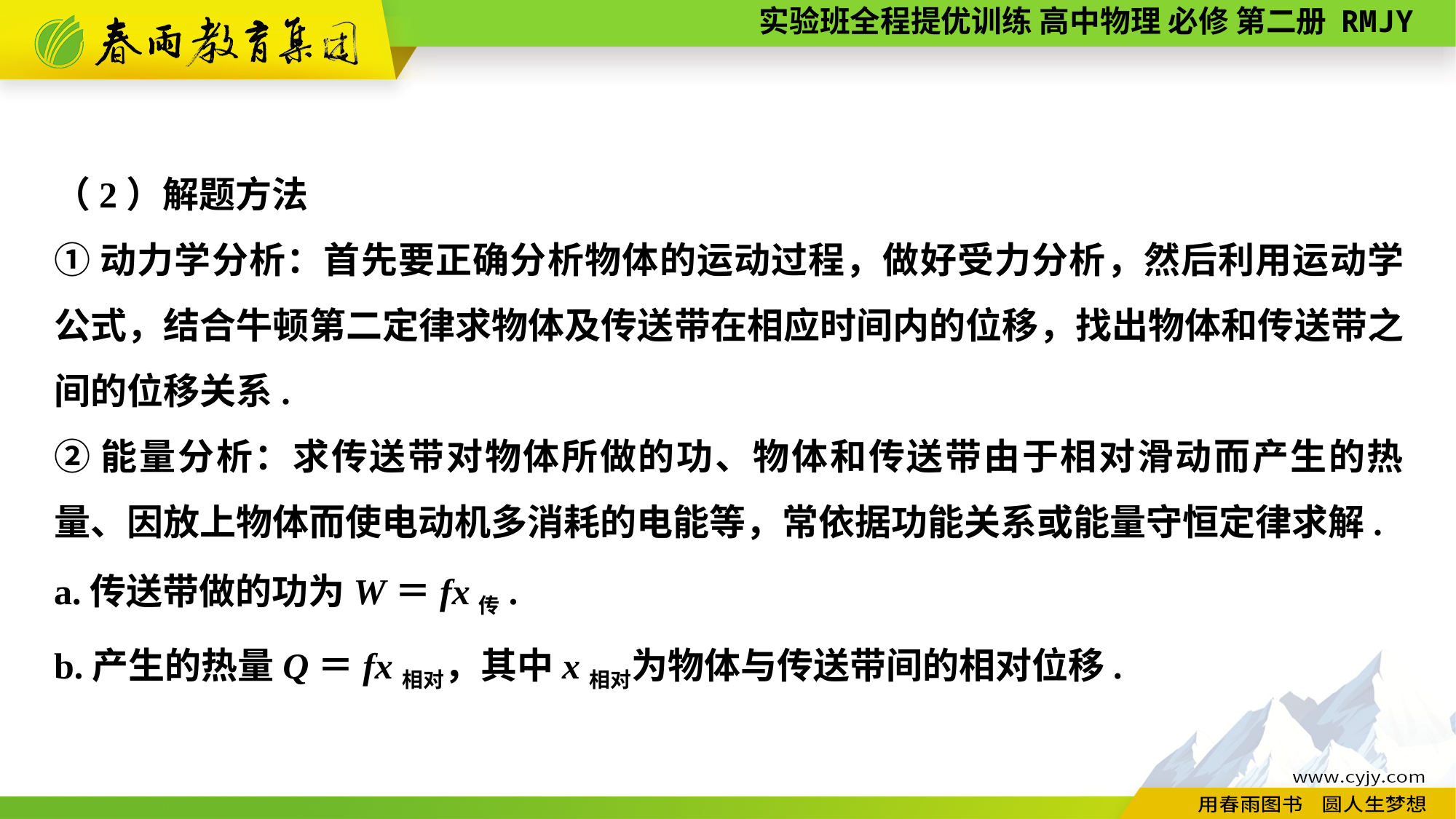

（2）解题方法
①动力学分析：首先要正确分析物体的运动过程，做好受力分析，然后利用运动学公式，结合牛顿第二定律求物体及传送带在相应时间内的位移，找出物体和传送带之间的位移关系.
②能量分析：求传送带对物体所做的功、物体和传送带由于相对滑动而产生的热量、因放上物体而使电动机多消耗的电能等，常依据功能关系或能量守恒定律求解.
a.传送带做的功为W＝fx传.
b.产生的热量Q＝fx相对，其中x相对为物体与传送带间的相对位移.